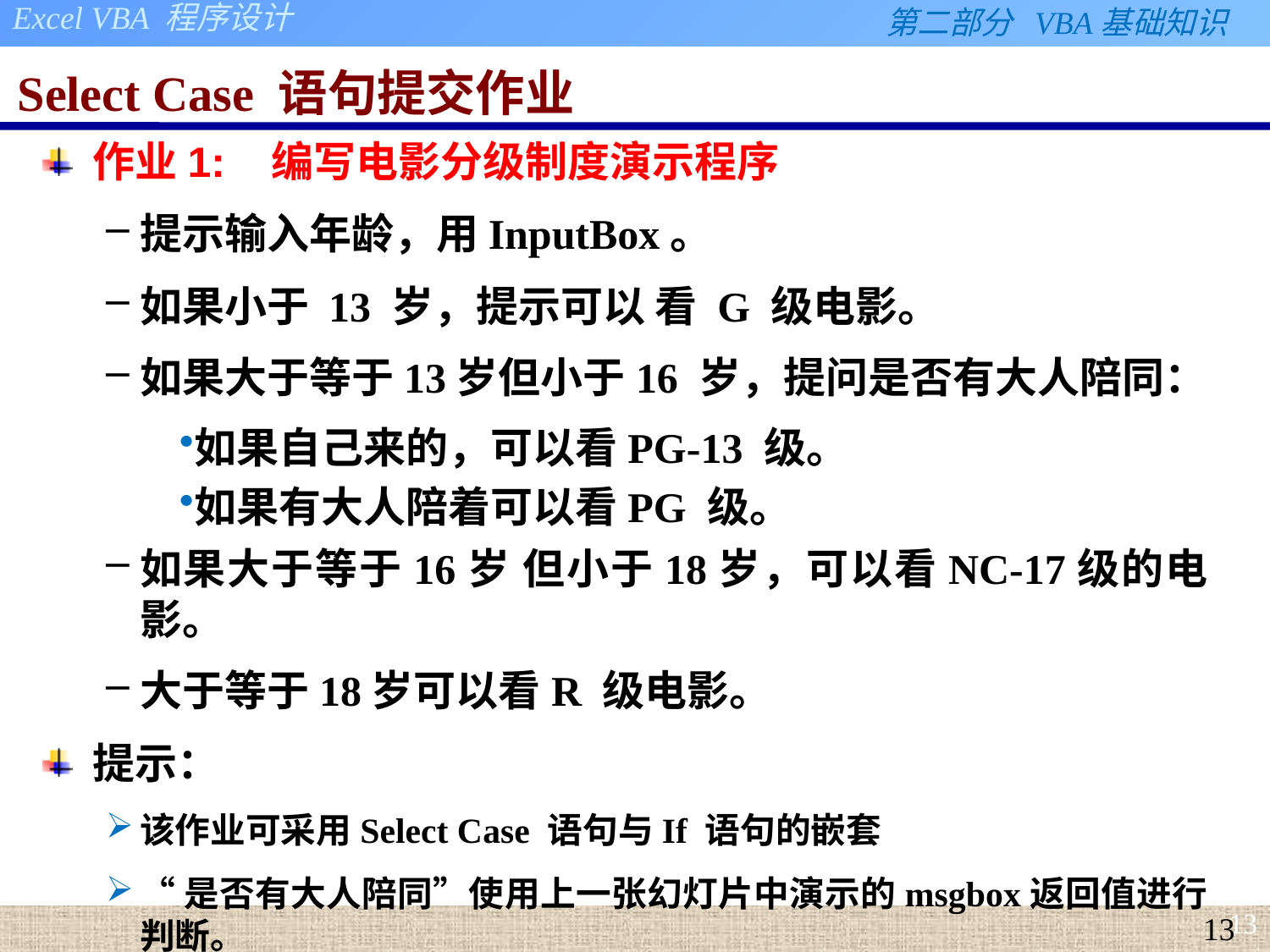

# Select Case 语句提交作业
作业1:   编写电影分级制度演示程序
提示输入年龄，用InputBox。
如果小于 13 岁，提示可以 看 G 级电影。
如果大于等于13岁但小于16 岁，提问是否有大人陪同：
如果自己来的，可以看PG-13 级。
如果有大人陪着可以看PG 级。
如果大于等于16岁 但小于18岁，可以看NC-17级的电影。
大于等于18岁可以看R 级电影。
提示：
该作业可采用Select Case 语句与If 语句的嵌套
“是否有大人陪同”使用上一张幻灯片中演示的msgbox返回值进行判断。
13